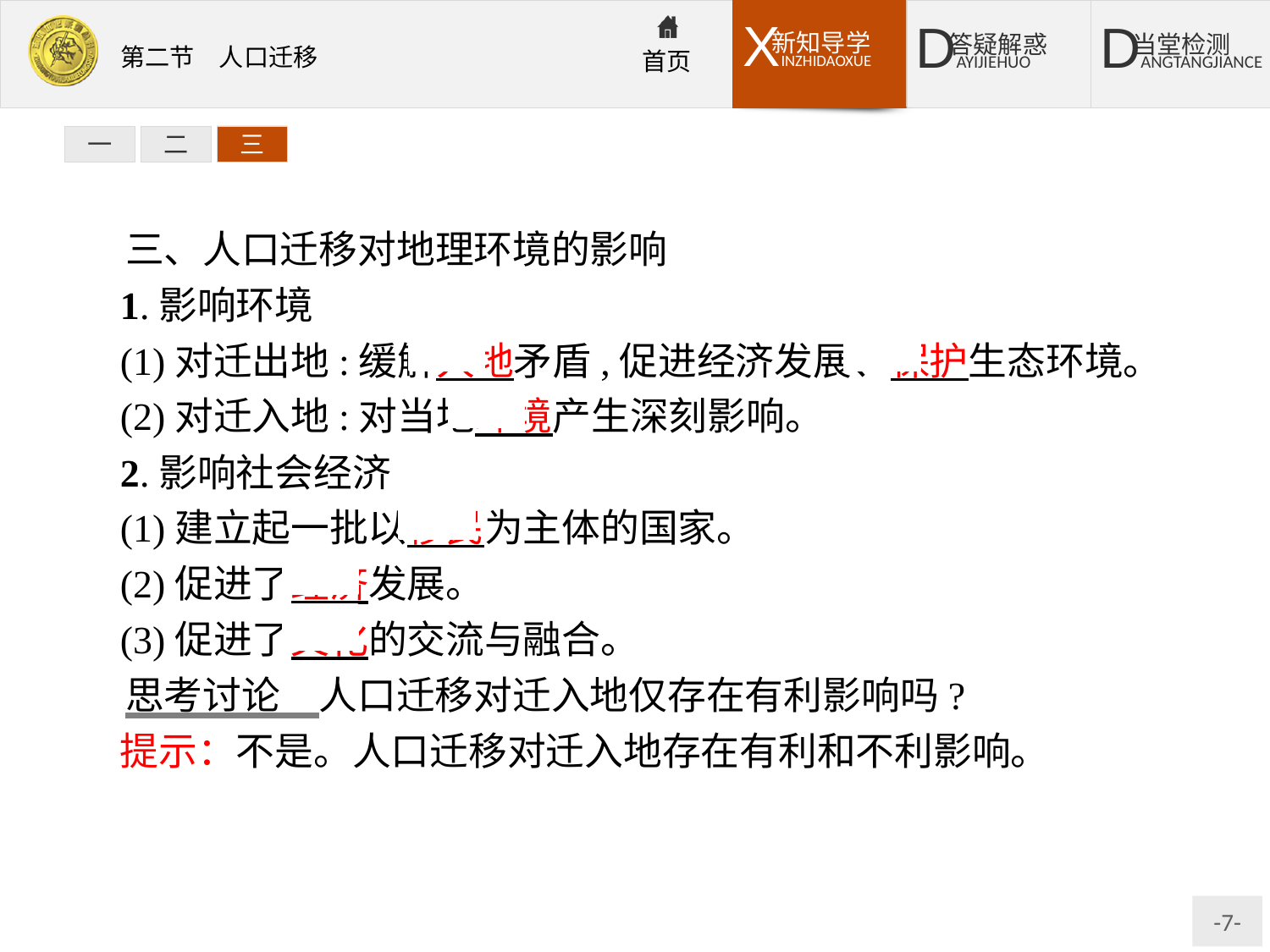

一
二
三
三、人口迁移对地理环境的影响
1.影响环境
(1)对迁出地:缓解人地矛盾,促进经济发展、保护生态环境。
(2)对迁入地:对当地环境产生深刻影响。
2.影响社会经济
(1)建立起一批以移民为主体的国家。
(2)促进了经济发展。
(3)促进了文化的交流与融合。
思考讨论　人口迁移对迁入地仅存在有利影响吗?
提示：不是。人口迁移对迁入地存在有利和不利影响。